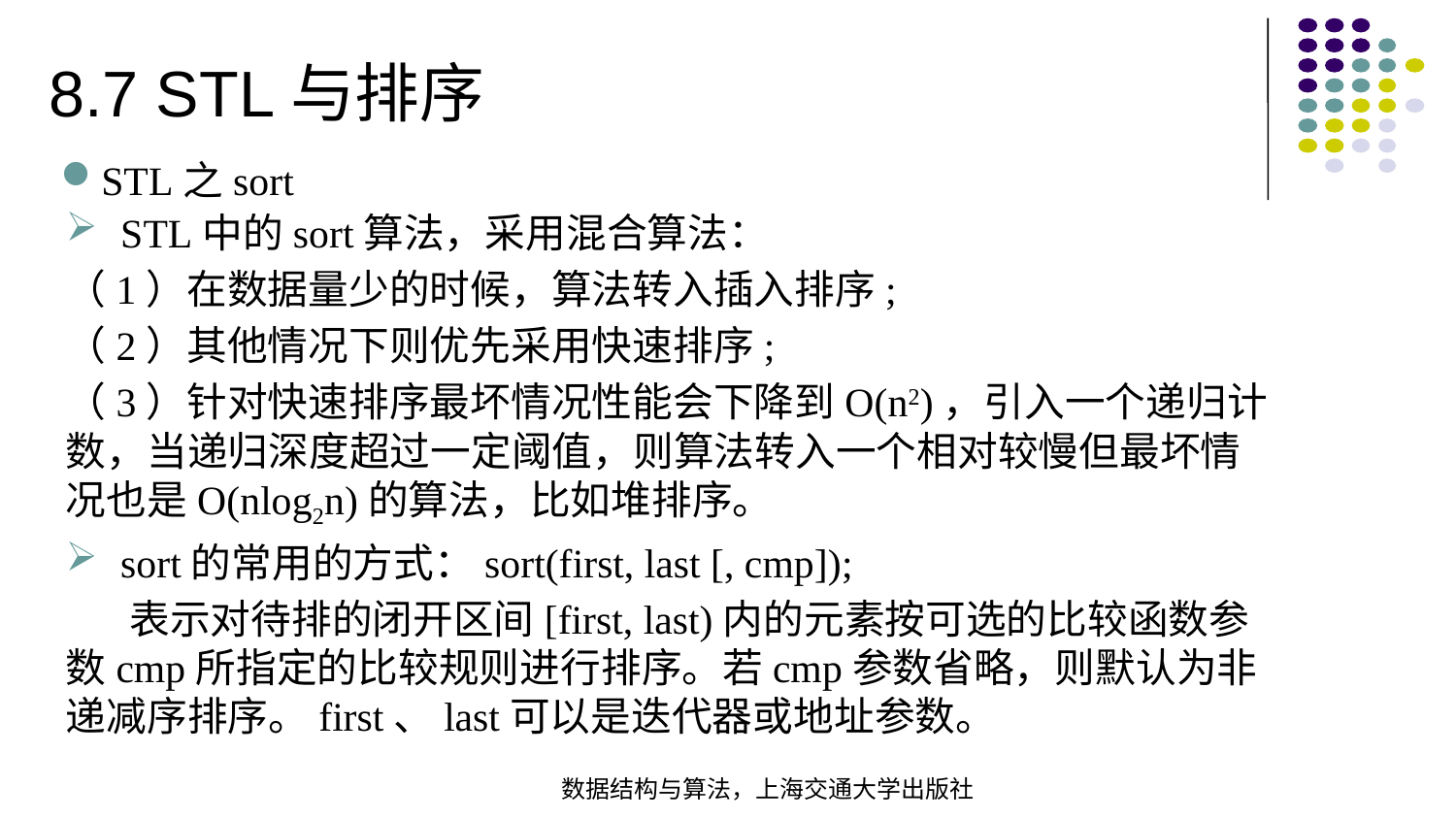

8.7 STL与排序
STL之sort
STL中的sort算法，采用混合算法：
（1）在数据量少的时候，算法转入插入排序;
（2）其他情况下则优先采用快速排序;
（3）针对快速排序最坏情况性能会下降到O(n2)，引入一个递归计数，当递归深度超过一定阈值，则算法转入一个相对较慢但最坏情况也是O(nlog2n)的算法，比如堆排序。
sort的常用的方式：sort(first, last [, cmp]);
      表示对待排的闭开区间[first, last)内的元素按可选的比较函数参数cmp所指定的比较规则进行排序。若cmp参数省略，则默认为非递减序排序。first、last可以是迭代器或地址参数。